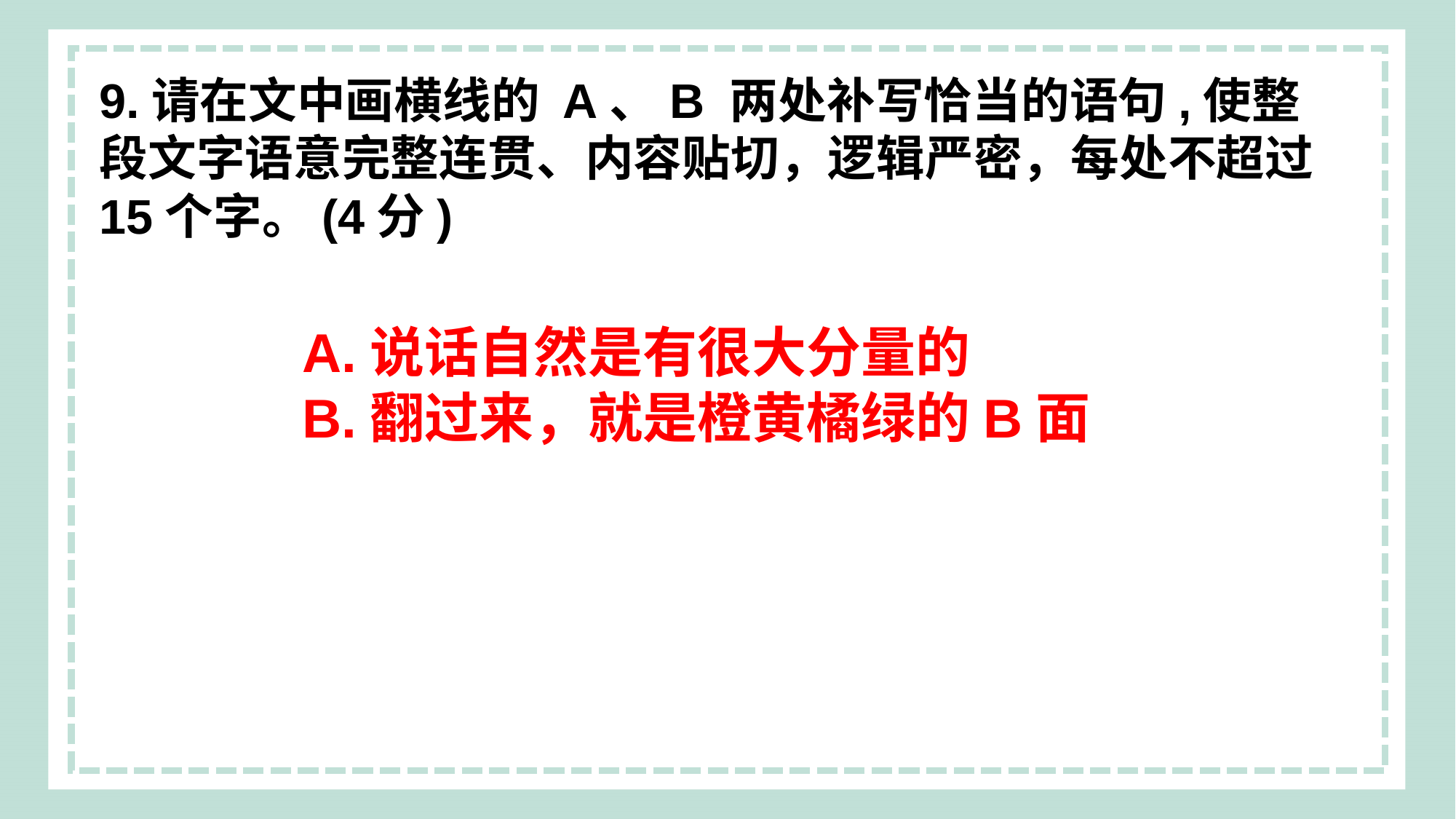

9.请在文中画横线的 A、B 两处补写恰当的语句,使整段文字语意完整连贯、内容贴切，逻辑严密，每处不超过15个字。(4分)
A.说话自然是有很大分量的
B.翻过来，就是橙黄橘绿的B面